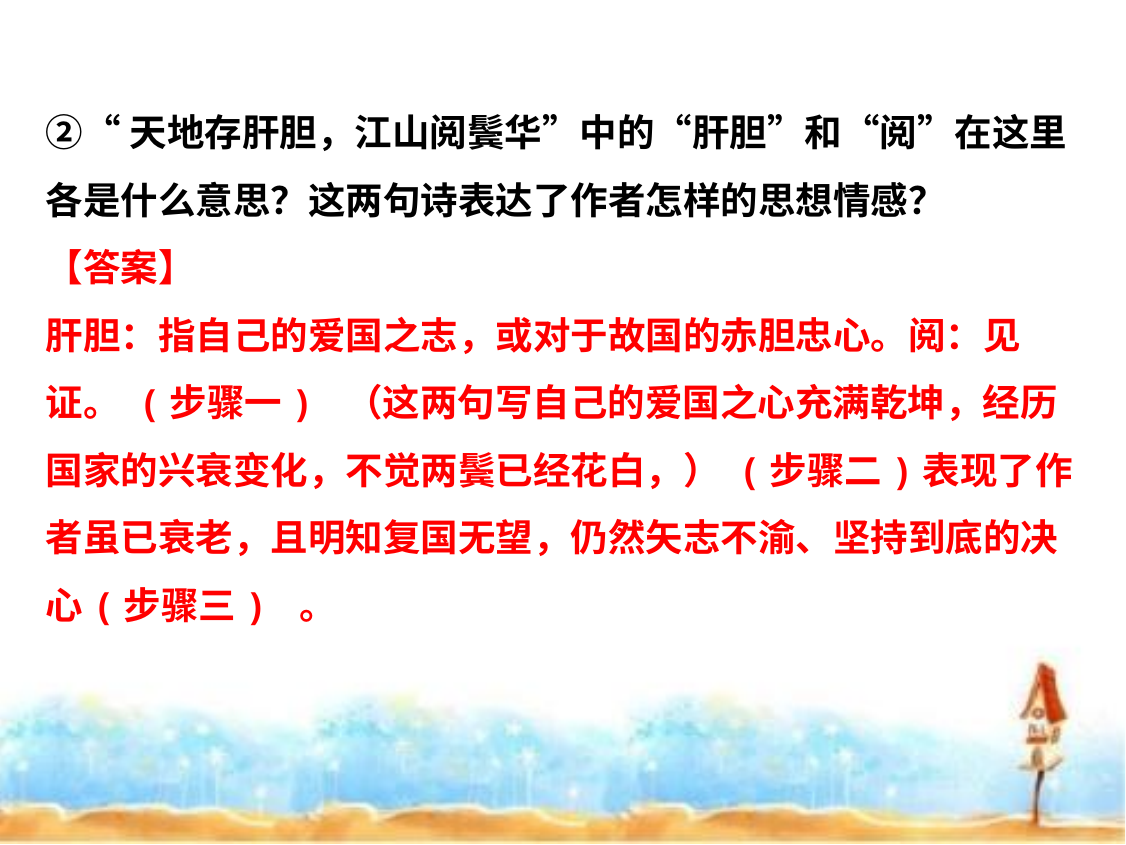

②“天地存肝胆，江山阅鬓华”中的“肝胆”和“阅”在这里各是什么意思？这两句诗表达了作者怎样的思想情感？
【答案】
肝胆：指自己的爱国之志，或对于故国的赤胆忠心。阅：见证。 (步骤一) （这两句写自己的爱国之心充满乾坤，经历国家的兴衰变化，不觉两鬓已经花白，） (步骤二)表现了作者虽已衰老，且明知复国无望，仍然矢志不渝、坚持到底的决心(步骤三) 。